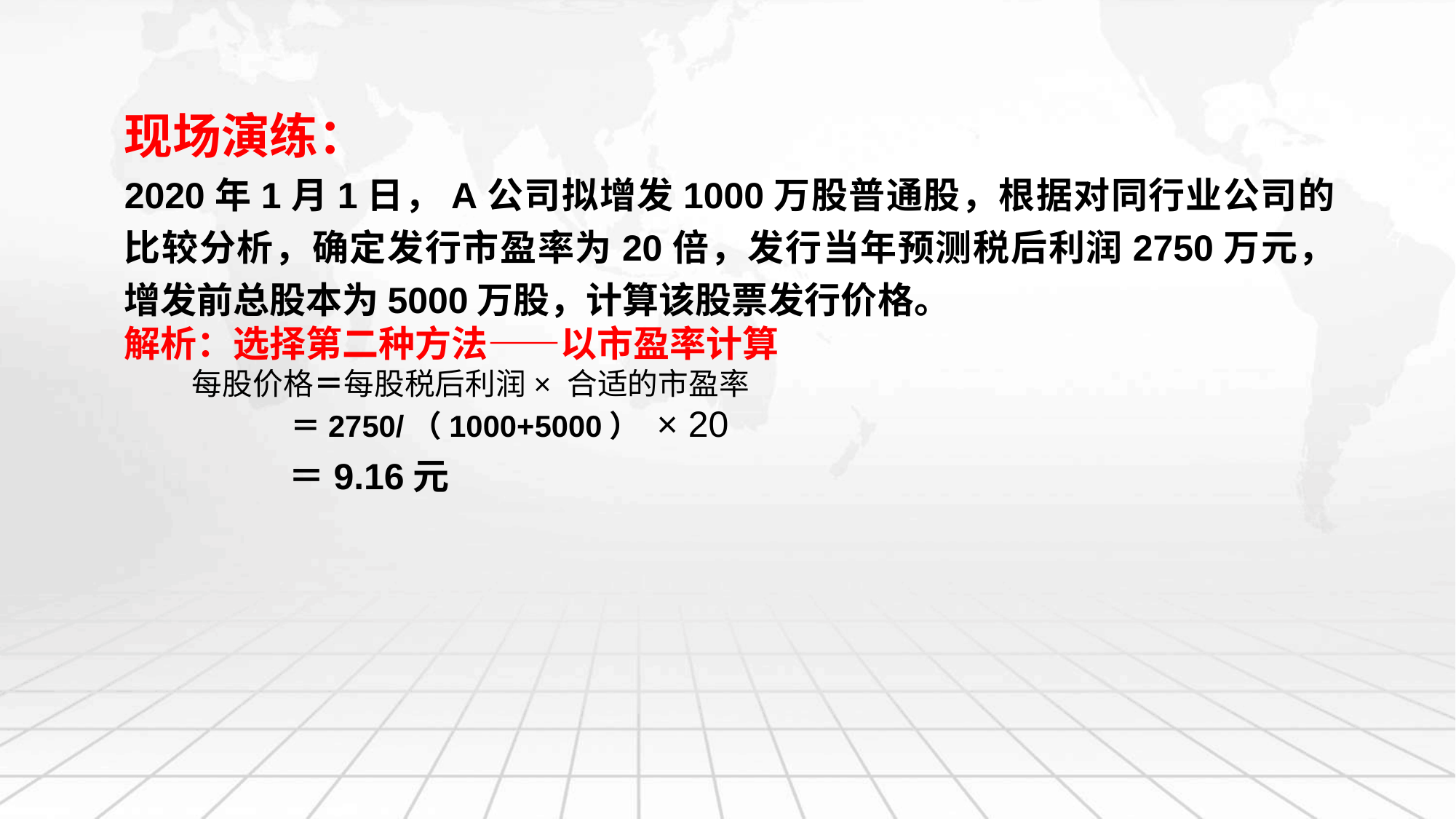

现场演练：
2020年1月1日，A公司拟增发1000万股普通股，根据对同行业公司的比较分析，确定发行市盈率为20倍，发行当年预测税后利润2750万元，增发前总股本为5000万股，计算该股票发行价格。
解析：选择第二种方法——以市盈率计算
         每股价格＝每股税后利润× 合适的市盈率
                       ＝2750/（1000+5000） × 20
                   ＝9.16元